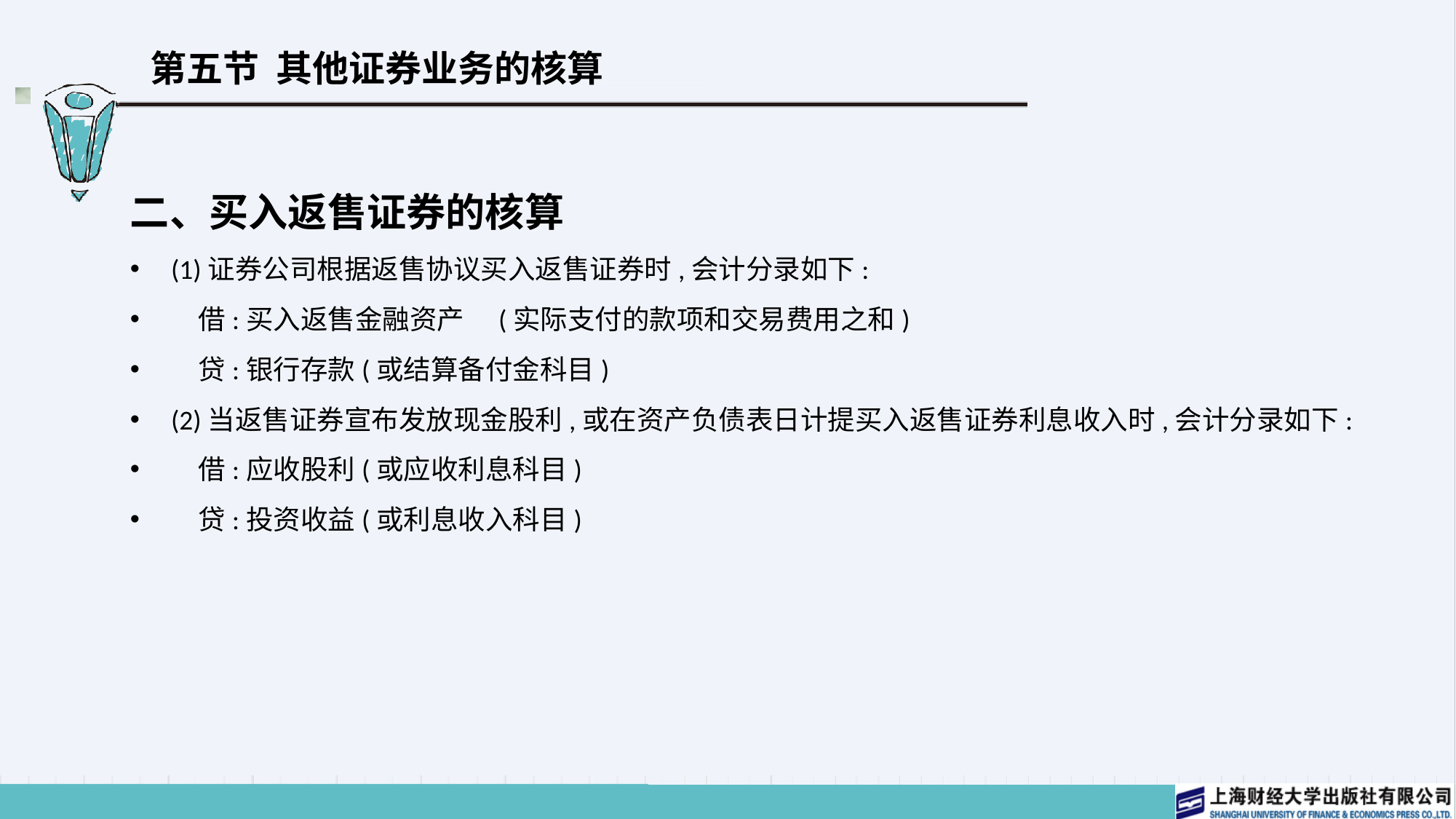

# 第五节  其他证券业务的核算
二、买入返售证券的核算
(1)证券公司根据返售协议买入返售证券时,会计分录如下:
　借:买入返售金融资产	(实际支付的款项和交易费用之和)
　贷:银行存款(或结算备付金科目)
(2)当返售证券宣布发放现金股利,或在资产负债表日计提买入返售证券利息收入时,会计分录如下:
　借:应收股利(或应收利息科目)
　贷:投资收益(或利息收入科目)